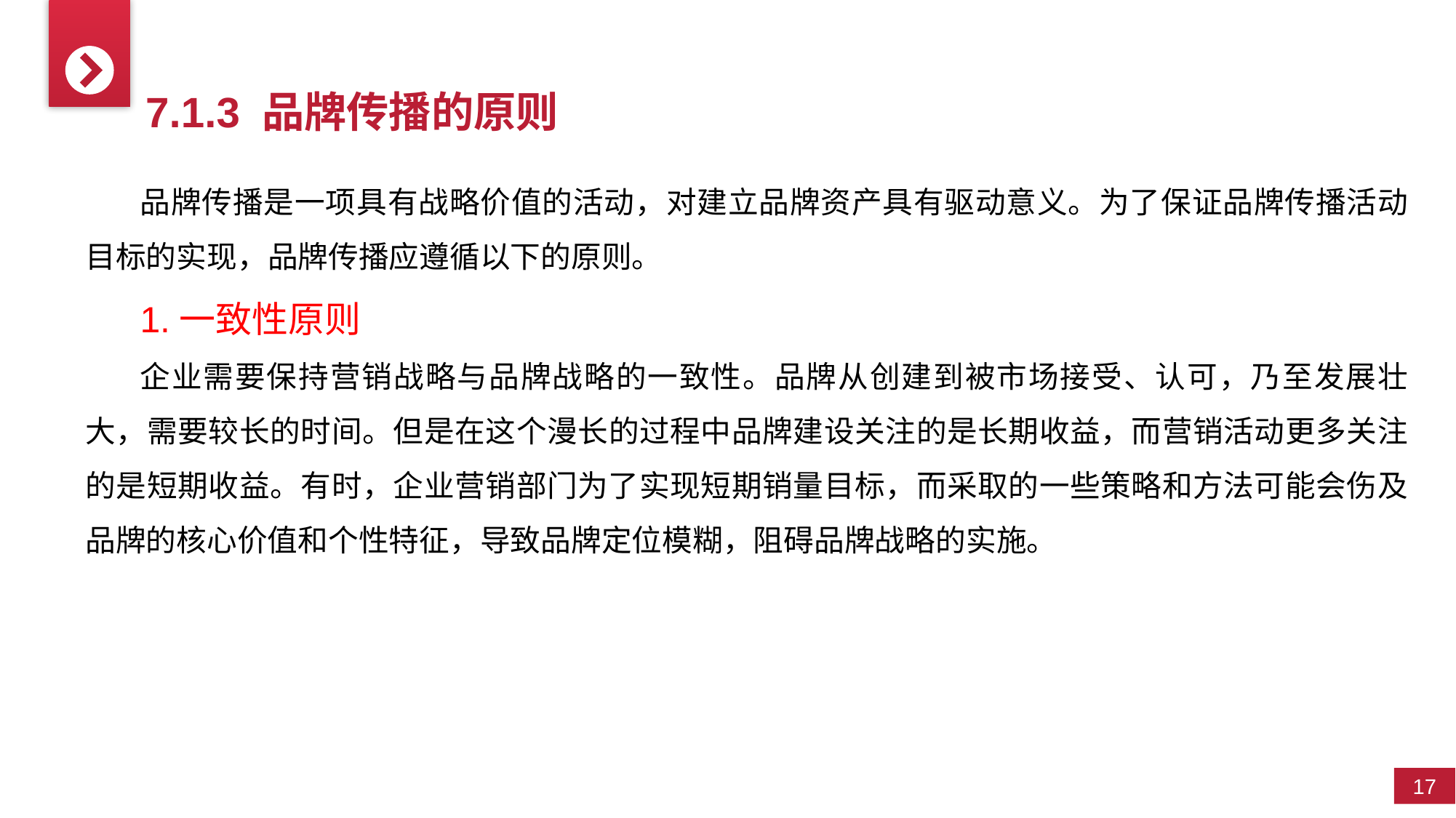

7.1.3 品牌传播的原则
品牌传播是一项具有战略价值的活动，对建立品牌资产具有驱动意义。为了保证品牌传播活动目标的实现，品牌传播应遵循以下的原则。
1.一致性原则
企业需要保持营销战略与品牌战略的一致性。品牌从创建到被市场接受、认可，乃至发展壮大，需要较长的时间。但是在这个漫长的过程中品牌建设关注的是长期收益，而营销活动更多关注的是短期收益。有时，企业营销部门为了实现短期销量目标，而采取的一些策略和方法可能会伤及品牌的核心价值和个性特征，导致品牌定位模糊，阻碍品牌战略的实施。